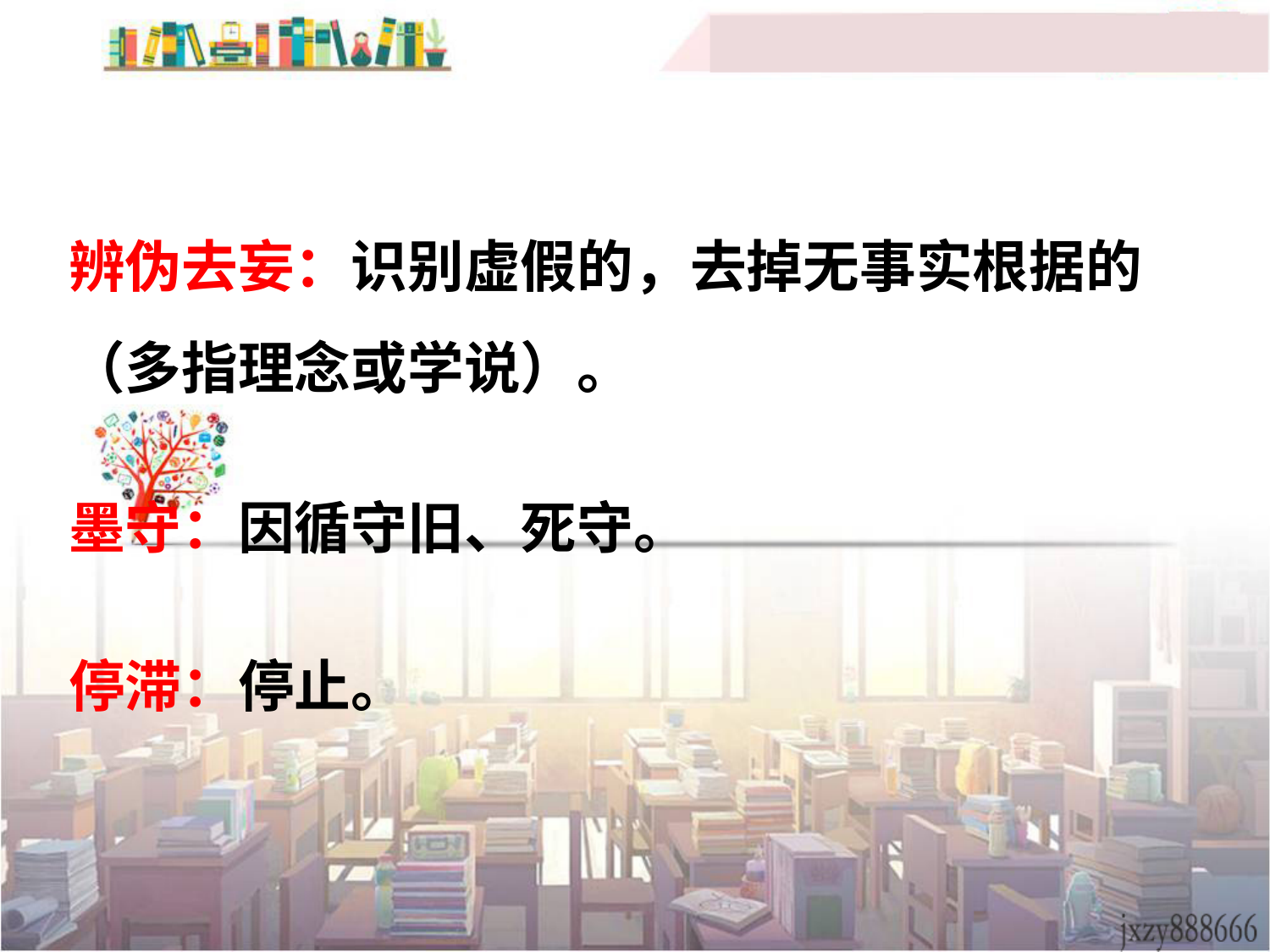

辨伪去妄：识别虚假的，去掉无事实根据的（多指理念或学说）。
墨守：因循守旧、死守。
停滞：停止。